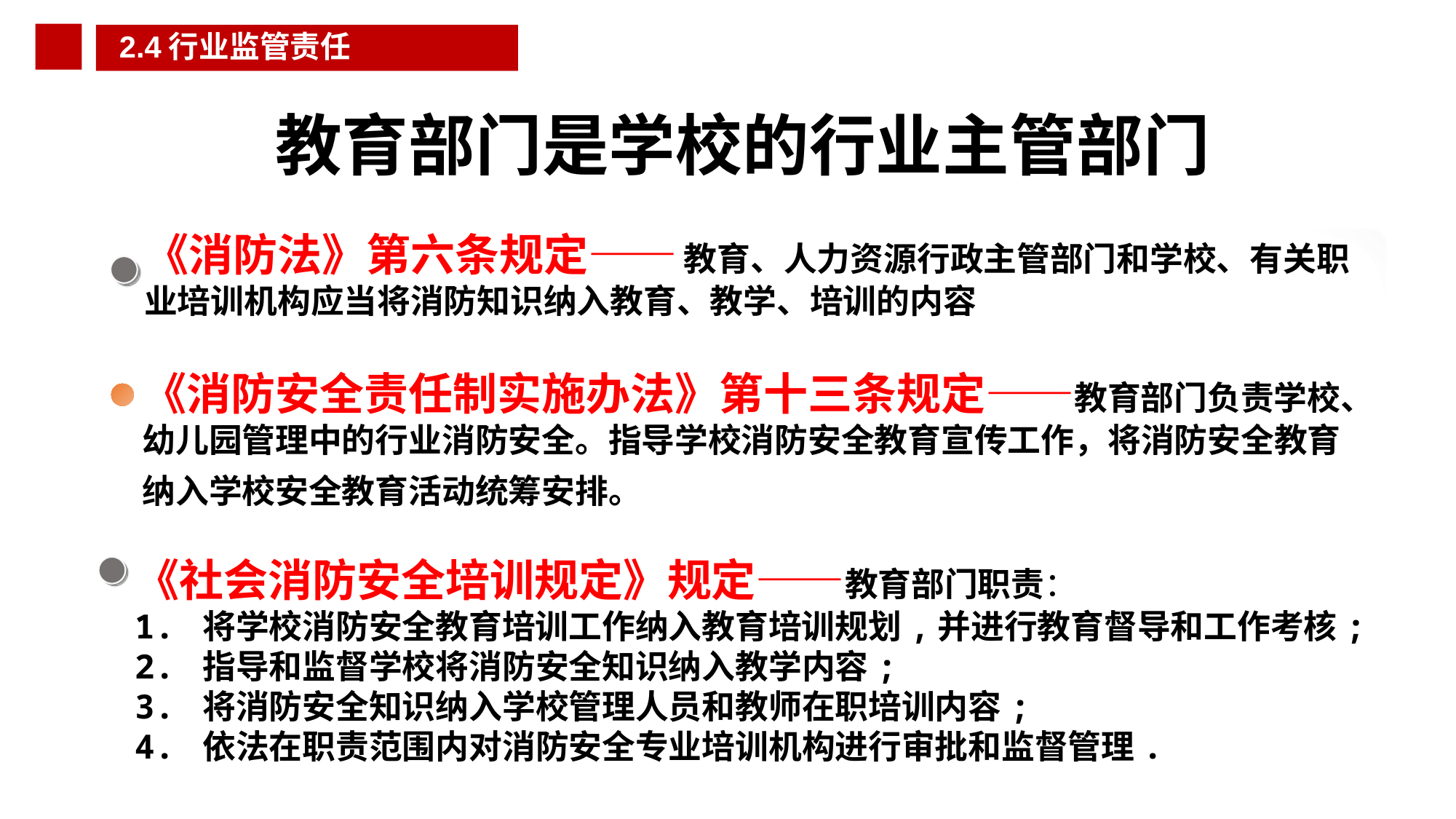

2.4行业监管责任

教育部门是学校的行业主管部门
《消防法》第六条规定—— 教育、人力资源行政主管部门和学校、有关职业培训机构应当将消防知识纳入教育、教学、培训的内容

《消防安全责任制实施办法》第十三条规定——教育部门负责学校、幼儿园管理中的行业消防安全。指导学校消防安全教育宣传工作，将消防安全教育纳入学校安全教育活动统筹安排。

《社会消防安全培训规定》规定——教育部门职责：
1. 将学校消防安全教育培训工作纳入教育培训规划,并进行教育督导和工作考核;
2. 指导和监督学校将消防安全知识纳入教学内容;
3. 将消防安全知识纳入学校管理人员和教师在职培训内容;
4. 依法在职责范围内对消防安全专业培训机构进行审批和监督管理.